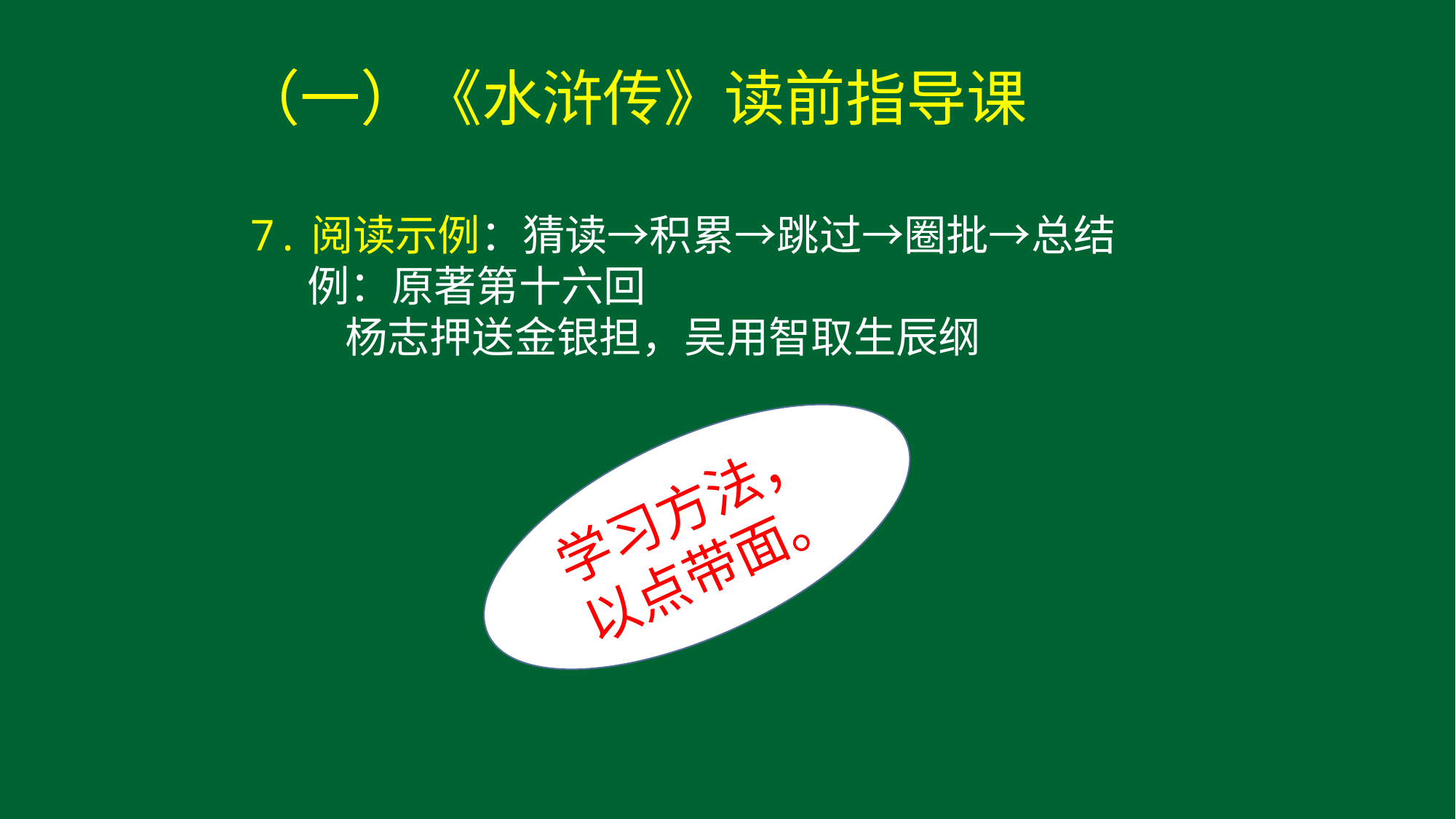

（一）《水浒传》读前指导课

7.阅读示例：猜读→积累→跳过→圈批→总结
     例：原著第十六回
         杨志押送金银担，吴用智取生辰纲
学习方法，以点带面。